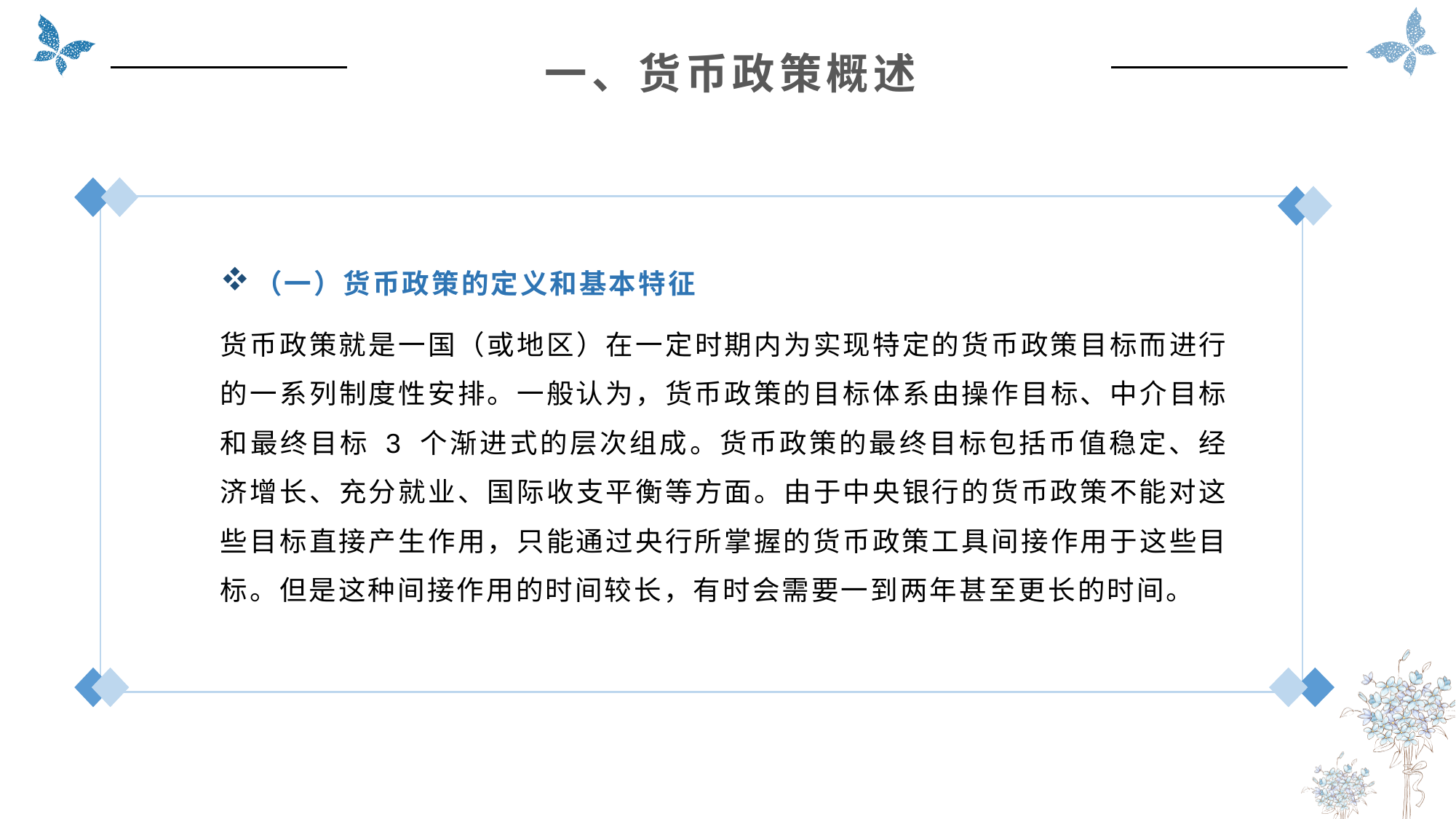

一、货币政策概述

（一）货币政策的定义和基本特征
货币政策就是一国（或地区）在一定时期内为实现特定的货币政策目标而进行的一系列制度性安排。一般认为，货币政策的目标体系由操作目标、中介目标和最终目标 3 个渐进式的层次组成。货币政策的最终目标包括币值稳定、经济增长、充分就业、国际收支平衡等方面。由于中央银行的货币政策不能对这些目标直接产生作用，只能通过央行所掌握的货币政策工具间接作用于这些目标。但是这种间接作用的时间较长，有时会需要一到两年甚至更长的时间。